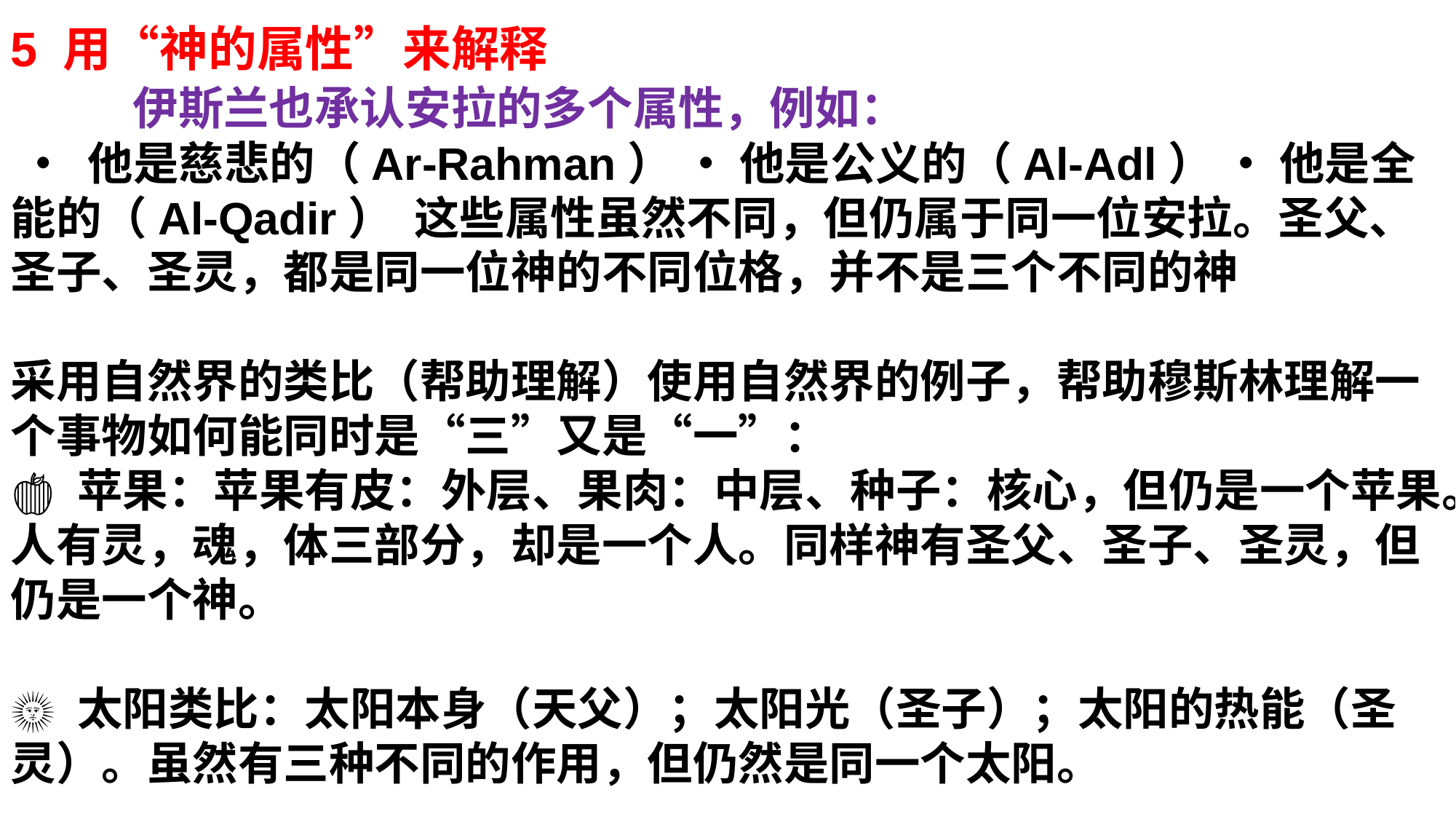

5 用“神的属性”来解释                                                                                            伊斯兰也承认安拉的多个属性，例如：
 • 他是慈悲的（Ar-Rahman） • 他是公义的（Al-Adl） • 他是全能的（Al-Qadir）  这些属性虽然不同，但仍属于同一位安拉。圣父、圣子、圣灵，都是同一位神的不同位格，并不是三个不同的神

采用自然界的类比（帮助理解）使用自然界的例子，帮助穆斯林理解一个事物如何能同时是“三”又是“一”：
🍎 苹果：苹果有皮：外层、果肉：中层、种子：核心，但仍是一个苹果。人有灵，魂，体三部分，却是一个人。同样神有圣父、圣子、圣灵，但仍是一个神。

🌞 太阳类比：太阳本身（天父）；太阳光（圣子）；太阳的热能（圣灵）。虽然有三种不同的作用，但仍然是同一个太阳。